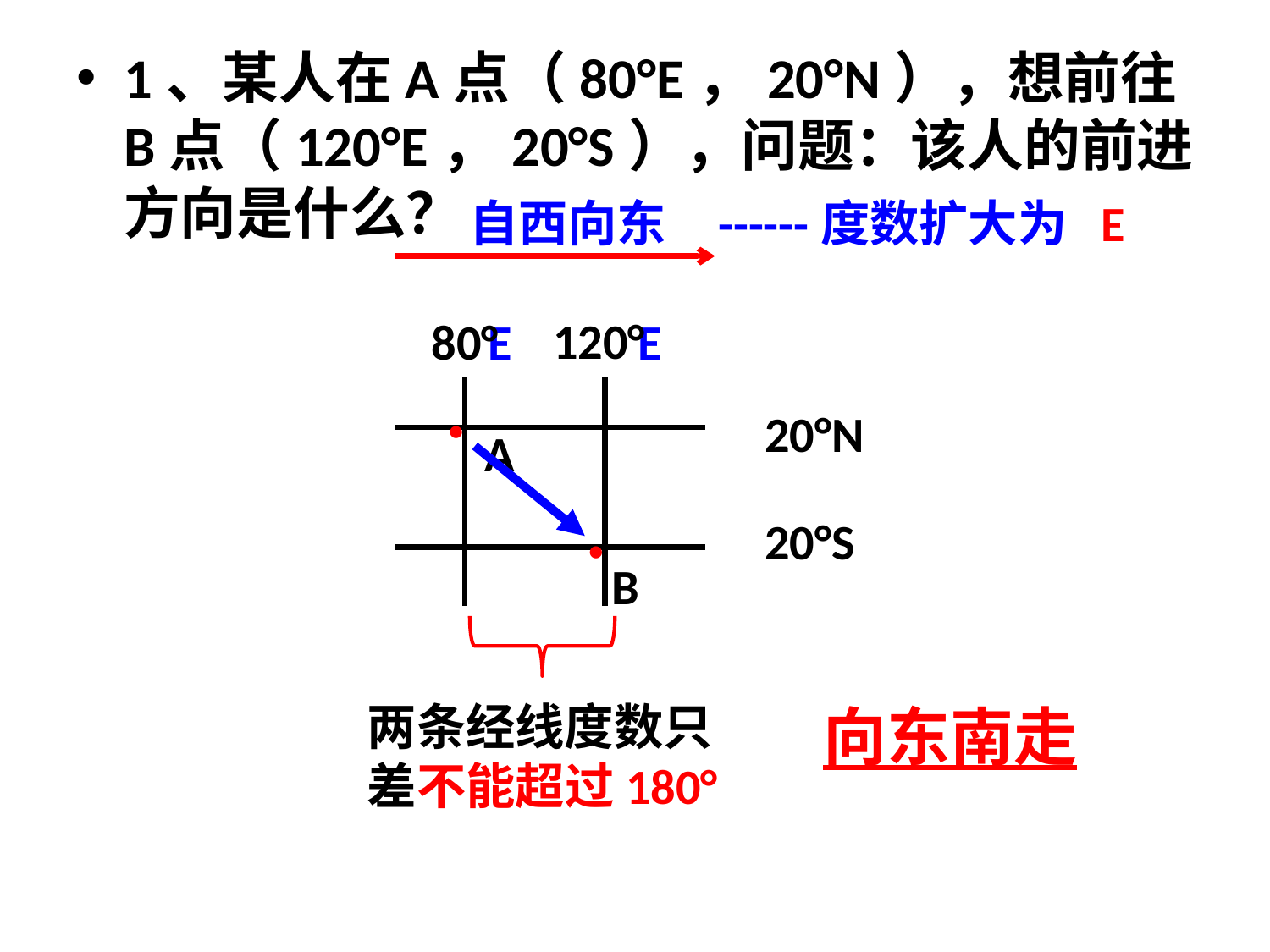

1、某人在A点（80°E，20°N），想前往B点（120°E，20°S），问题：该人的前进方向是什么？

自西向东
------度数扩大为  E
120°
80°
E
E
20°N
●
A

20°S
●
B

两条经线度数只差不能超过180°
向东南走